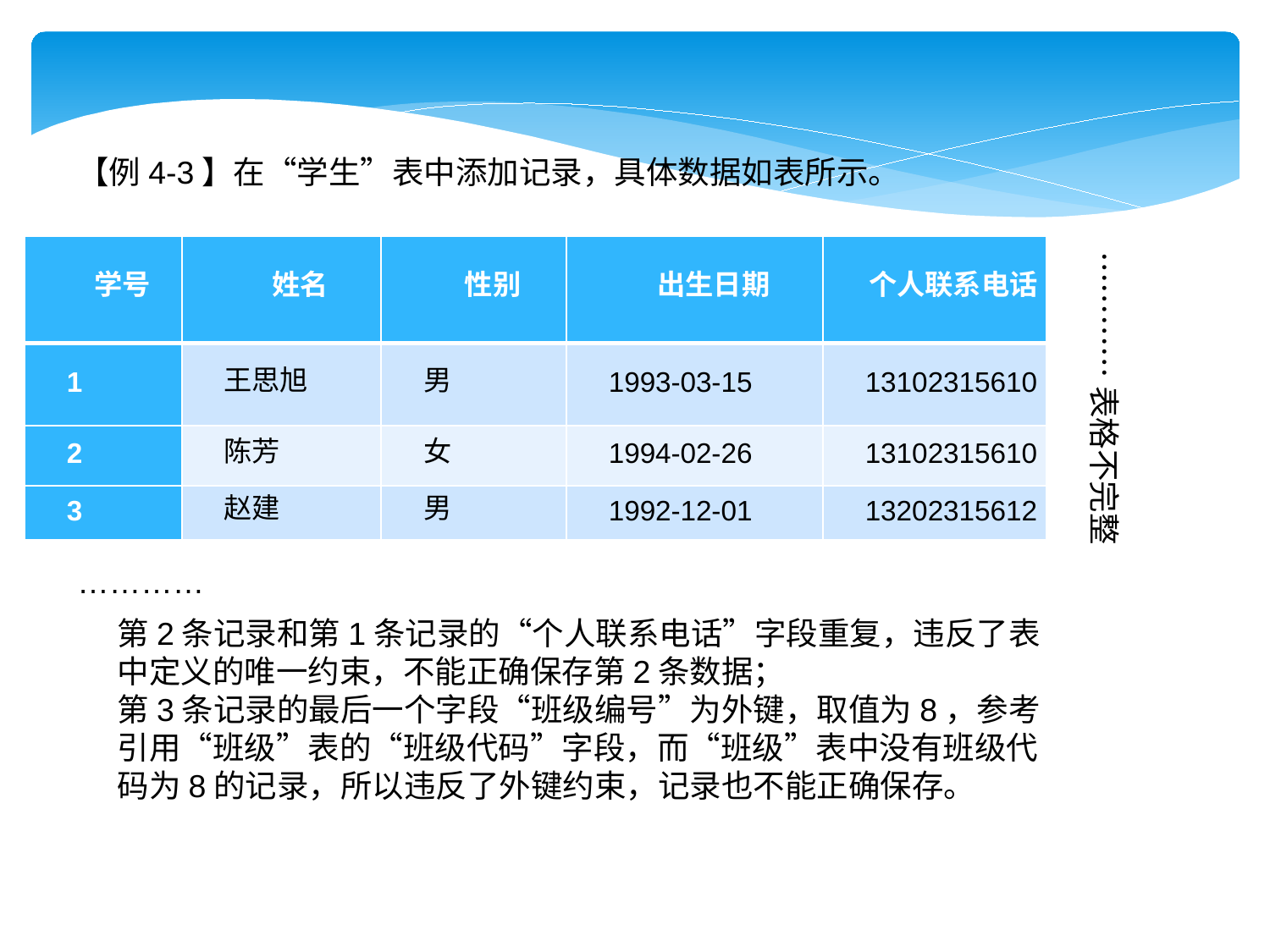

【例4-3】在“学生”表中添加记录，具体数据如表所示。
| 学号 | 姓名 | 性别 | 出生日期 | 个人联系电话 |
| --- | --- | --- | --- | --- |
| 1 | 王思旭 | 男 | 1993-03-15 | 13102315610 |
| 2 | 陈芳 | 女 | 1994-02-26 | 13102315610 |
| 3 | 赵建 | 男 | 1992-12-01 | 13202315612 |
…………表格不完整
…………
第2条记录和第1条记录的“个人联系电话”字段重复，违反了表中定义的唯一约束，不能正确保存第2条数据；
第3条记录的最后一个字段“班级编号”为外键，取值为8，参考引用“班级”表的“班级代码”字段，而“班级”表中没有班级代码为8的记录，所以违反了外键约束，记录也不能正确保存。